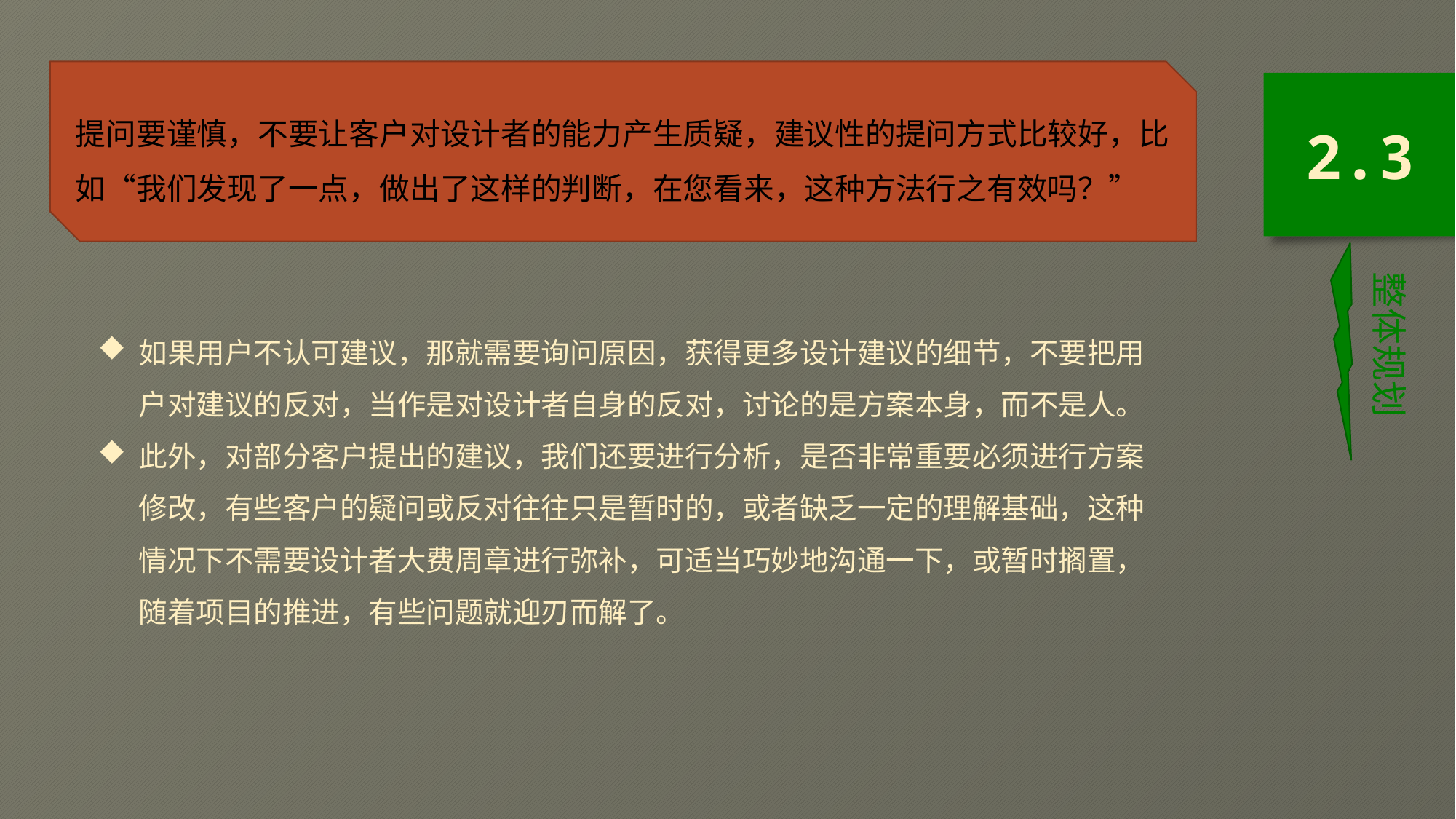

提问要谨慎，不要让客户对设计者的能力产生质疑，建议性的提问方式比较好，比如“我们发现了一点，做出了这样的判断，在您看来，这种方法行之有效吗？”
2.3

整体规划
如果用户不认可建议，那就需要询问原因，获得更多设计建议的细节，不要把用户对建议的反对，当作是对设计者自身的反对，讨论的是方案本身，而不是人。
此外，对部分客户提出的建议，我们还要进行分析，是否非常重要必须进行方案修改，有些客户的疑问或反对往往只是暂时的，或者缺乏一定的理解基础，这种情况下不需要设计者大费周章进行弥补，可适当巧妙地沟通一下，或暂时搁置，随着项目的推进，有些问题就迎刃而解了。